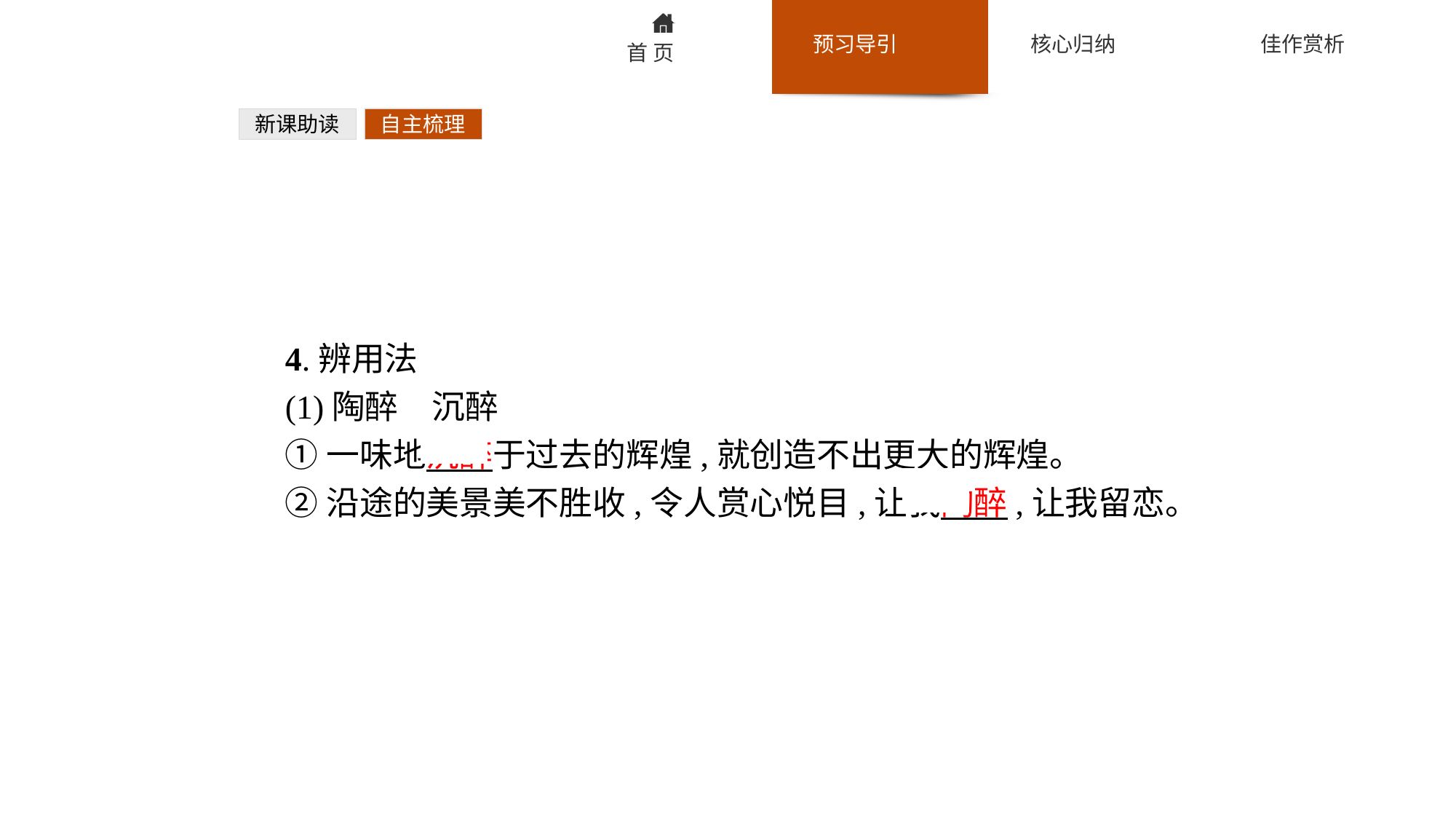

新课助读
自主梳理
4.辨用法
(1)陶醉　沉醉
①一味地沉醉于过去的辉煌,就创造不出更大的辉煌。
②沿途的美景美不胜收,令人赏心悦目,让我陶醉,让我留恋。